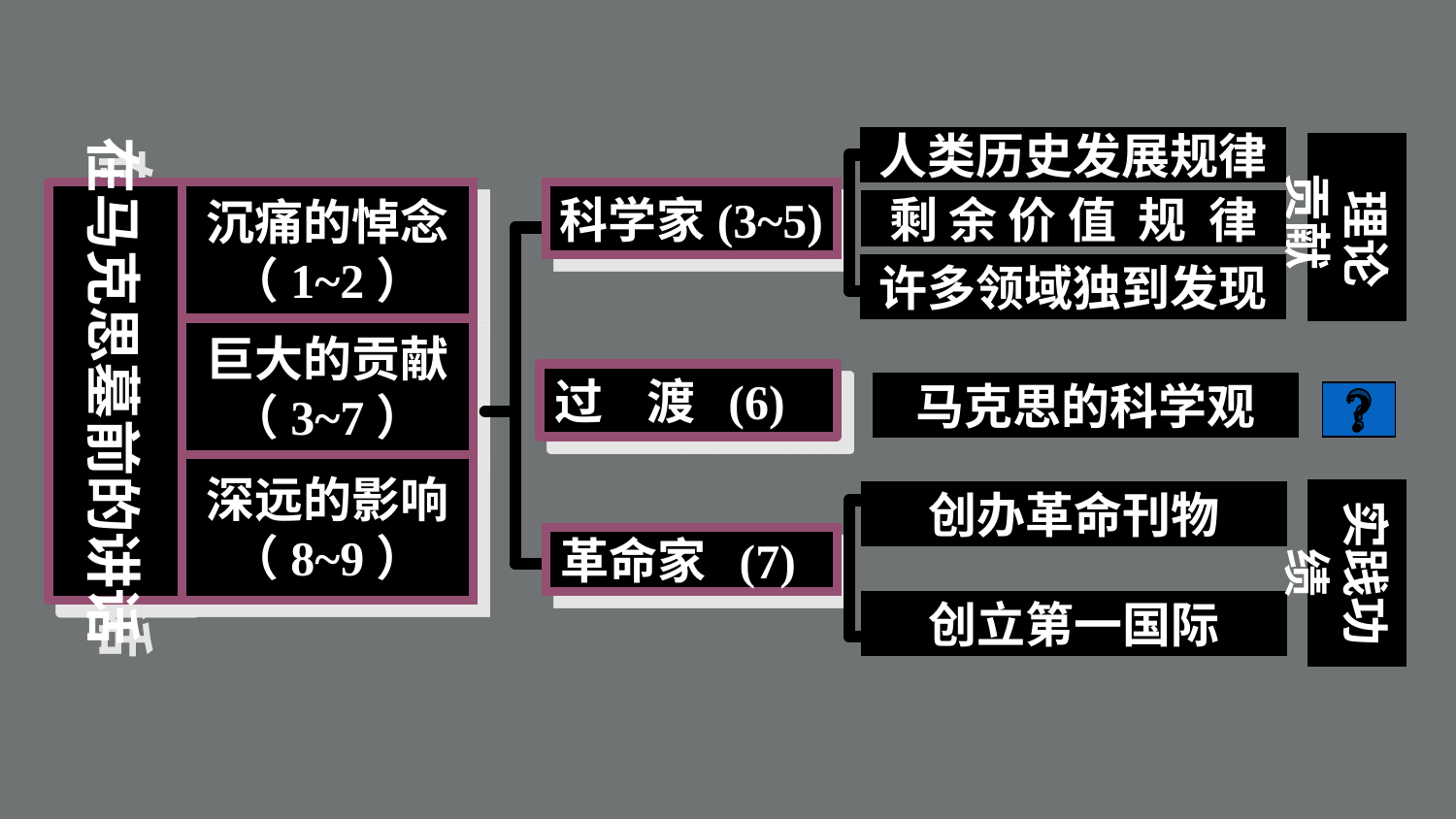

人类历史发展规律
 理论贡献

科学家(3~5)
在马克思墓前的讲话
沉痛的悼念
（1~2）
巨大的贡献
（3~7）
深远的影响
（8~9）
剩 余 价 值  规  律

许多领域独到发现
过    渡  (6)
马克思的科学观
?
创办革命刊物
实践功绩

革命家  (7)
创立第一国际